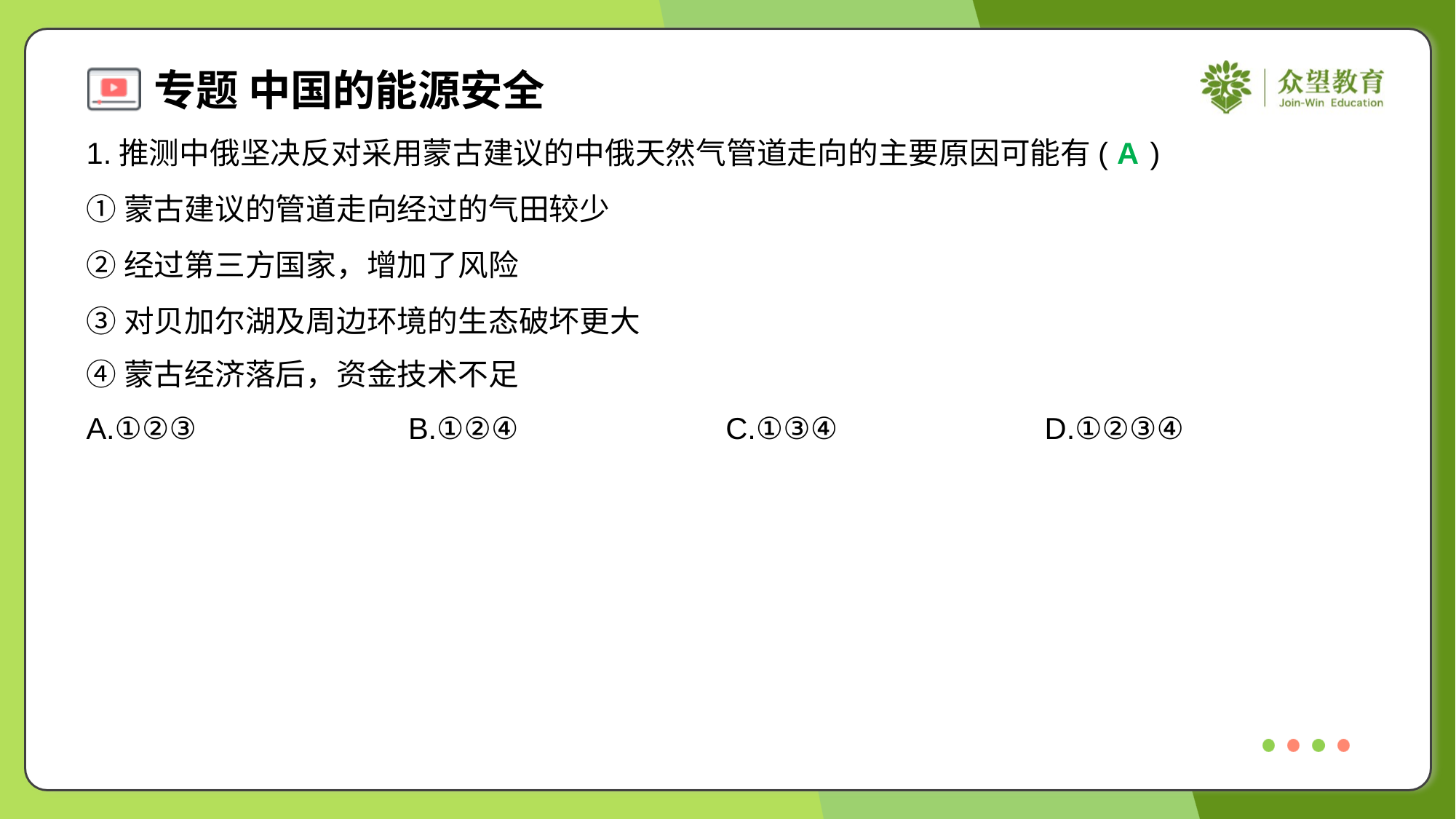

1.推测中俄坚决反对采用蒙古建议的中俄天然气管道走向的主要原因可能有(     )
A
①蒙古建议的管道走向经过的气田较少
②经过第三方国家，增加了风险
③对贝加尔湖及周边环境的生态破坏更大
④蒙古经济落后，资金技术不足
A.①②③	B.①②④	C.①③④	D.①②③④